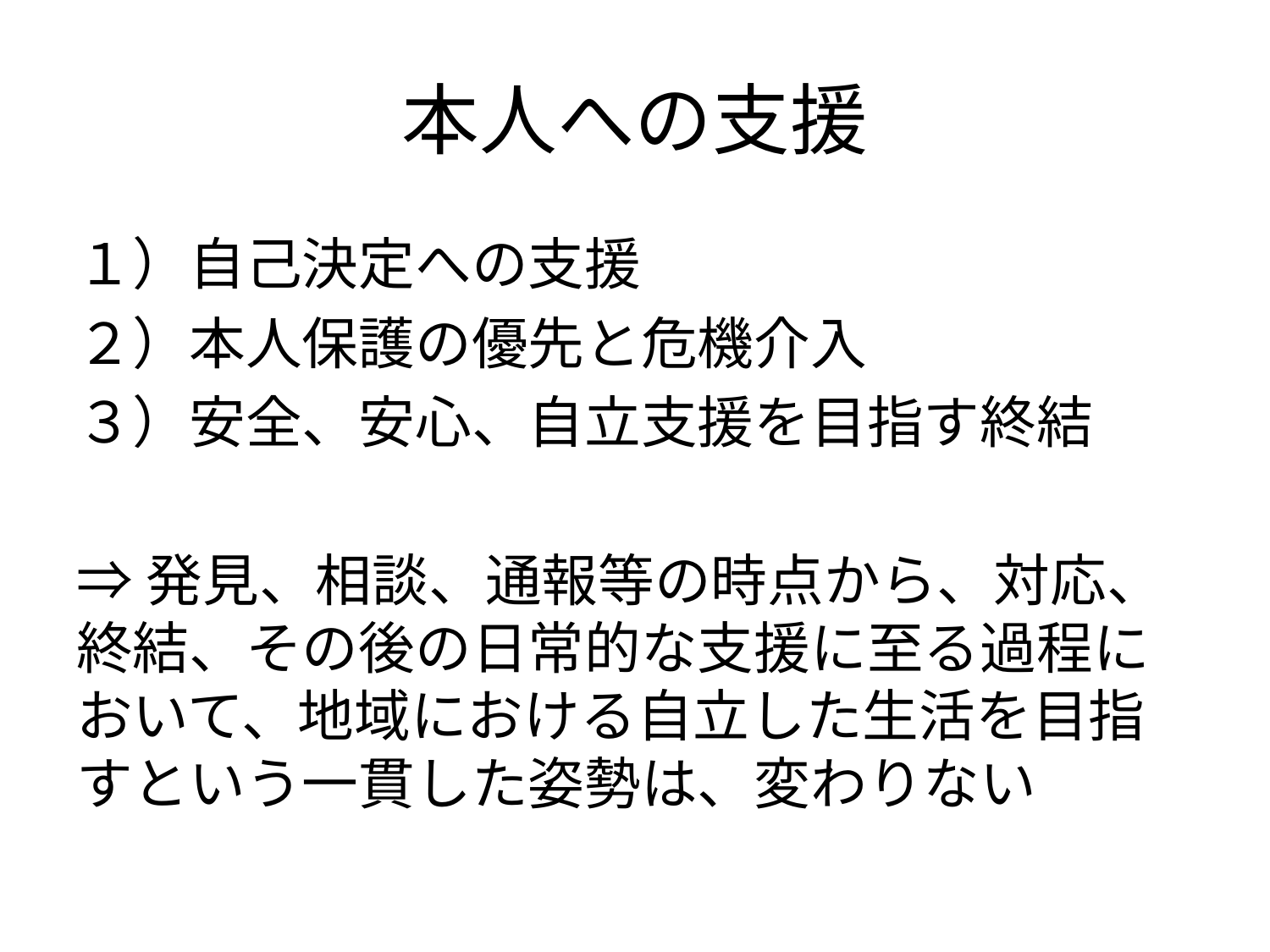

# 本人への支援
１）自己決定への支援
２）本人保護の優先と危機介入
３）安全、安心、自立支援を目指す終結

⇒発見、相談、通報等の時点から、対応、終結、その後の日常的な支援に至る過程において、地域における自立した生活を目指すという一貫した姿勢は、変わりない